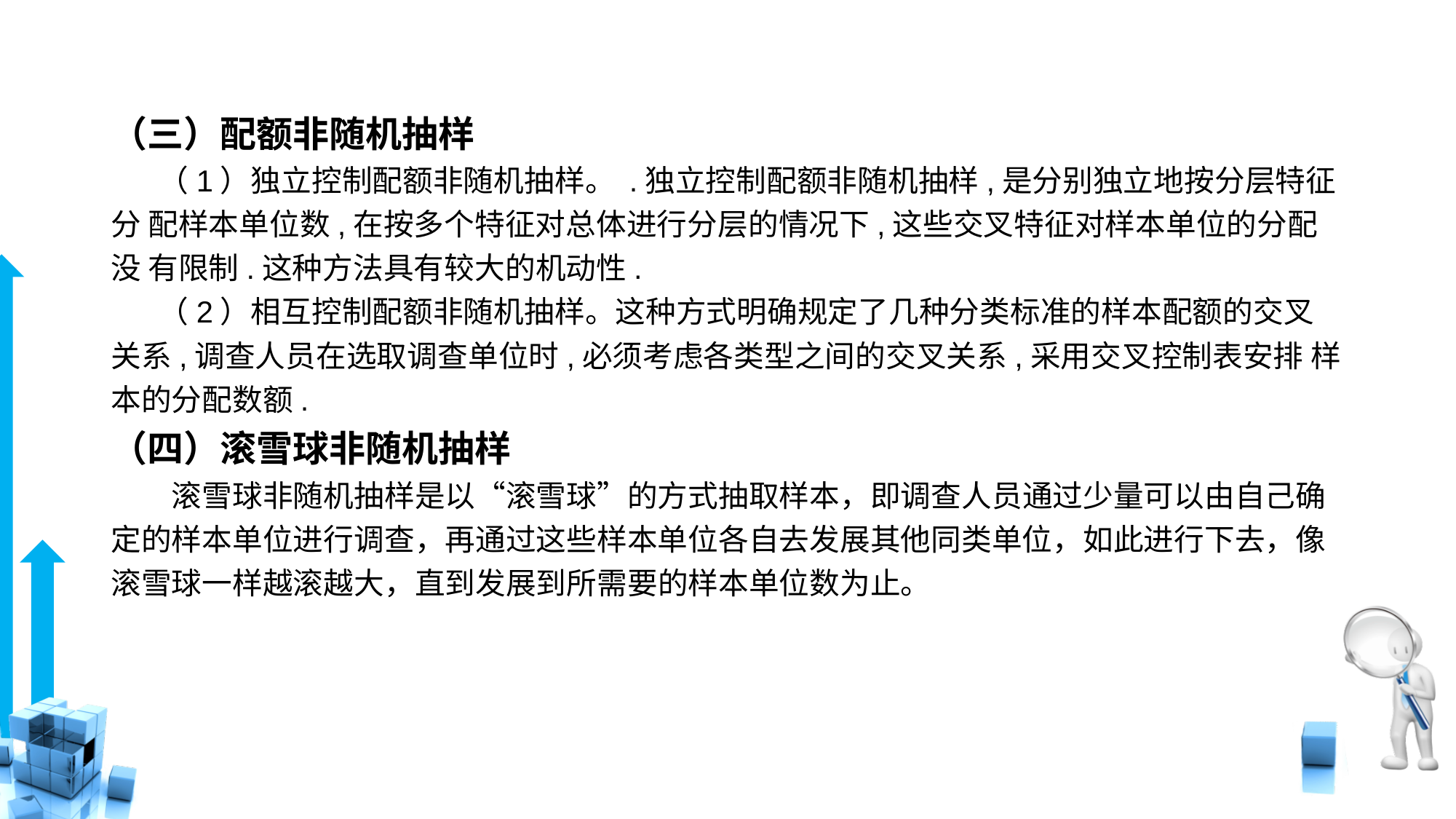

# （三）配额非随机抽样
      （1）独立控制配额非随机抽样。 .独立控制配额非随机抽样,是分别独立地按分层特征分 配样本单位数,在按多个特征对总体进行分层的情况下,这些交叉特征对样本单位的分配没 有限制.这种方法具有较大的机动性.
      （2）相互控制配额非随机抽样。这种方式明确规定了几种分类标准的样本配额的交叉 关系,调查人员在选取调查单位时,必须考虑各类型之间的交叉关系,采用交叉控制表安排 样本的分配数额.
（四）滚雪球非随机抽样
　　滚雪球非随机抽样是以“滚雪球”的方式抽取样本，即调查人员通过少量可以由自己确定的样本单位进行调查，再通过这些样本单位各自去发展其他同类单位，如此进行下去，像滚雪球一样越滚越大，直到发展到所需要的样本单位数为止。